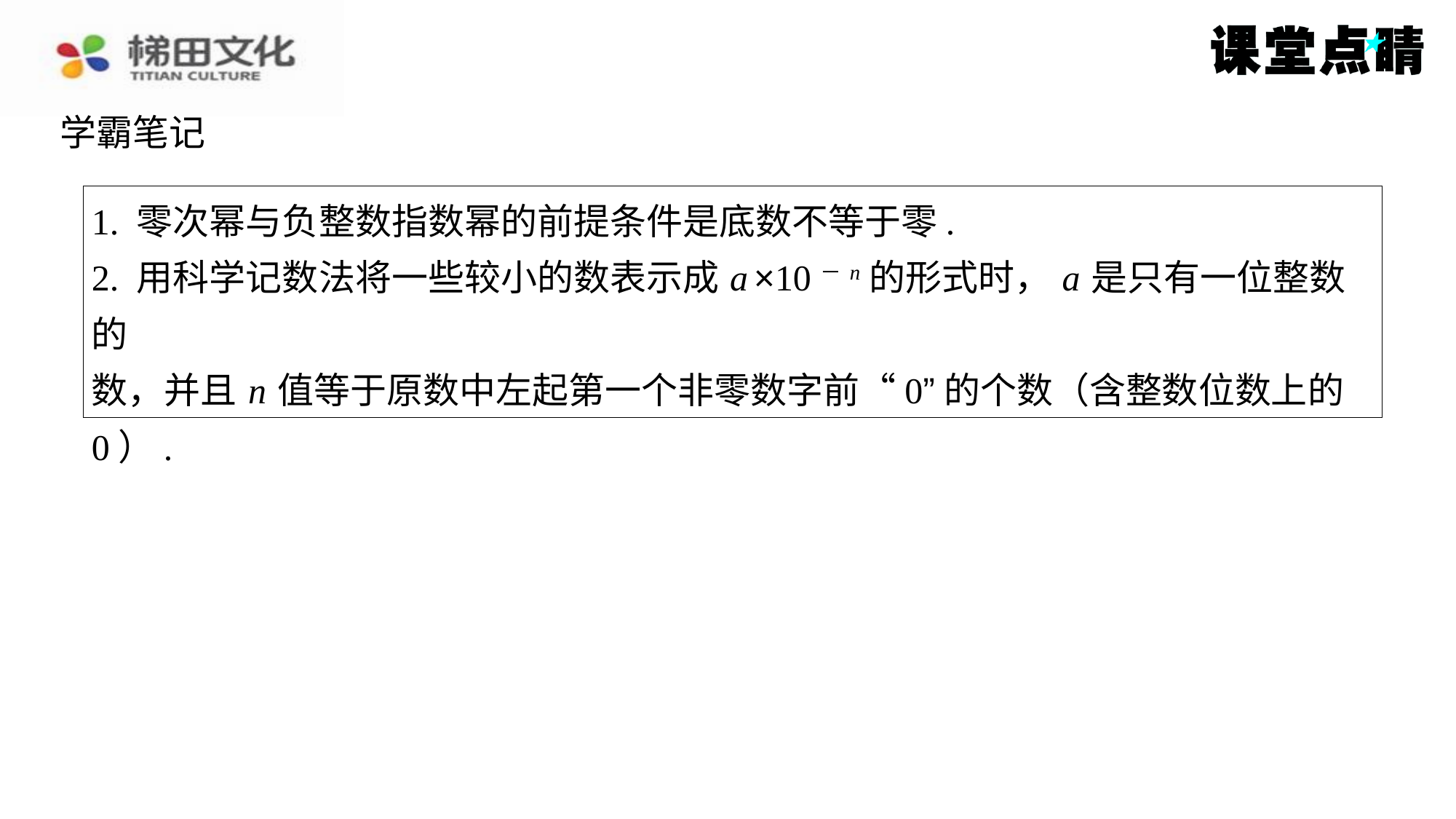

学霸笔记
1. 零次幂与负整数指数幂的前提条件是底数不等于零.
2. 用科学记数法将一些较小的数表示成 a ×10－ n 的形式时， a 是只有一位整数的
数，并且 n 值等于原数中左起第一个非零数字前“0”的个数（含整数位数上的
0）.